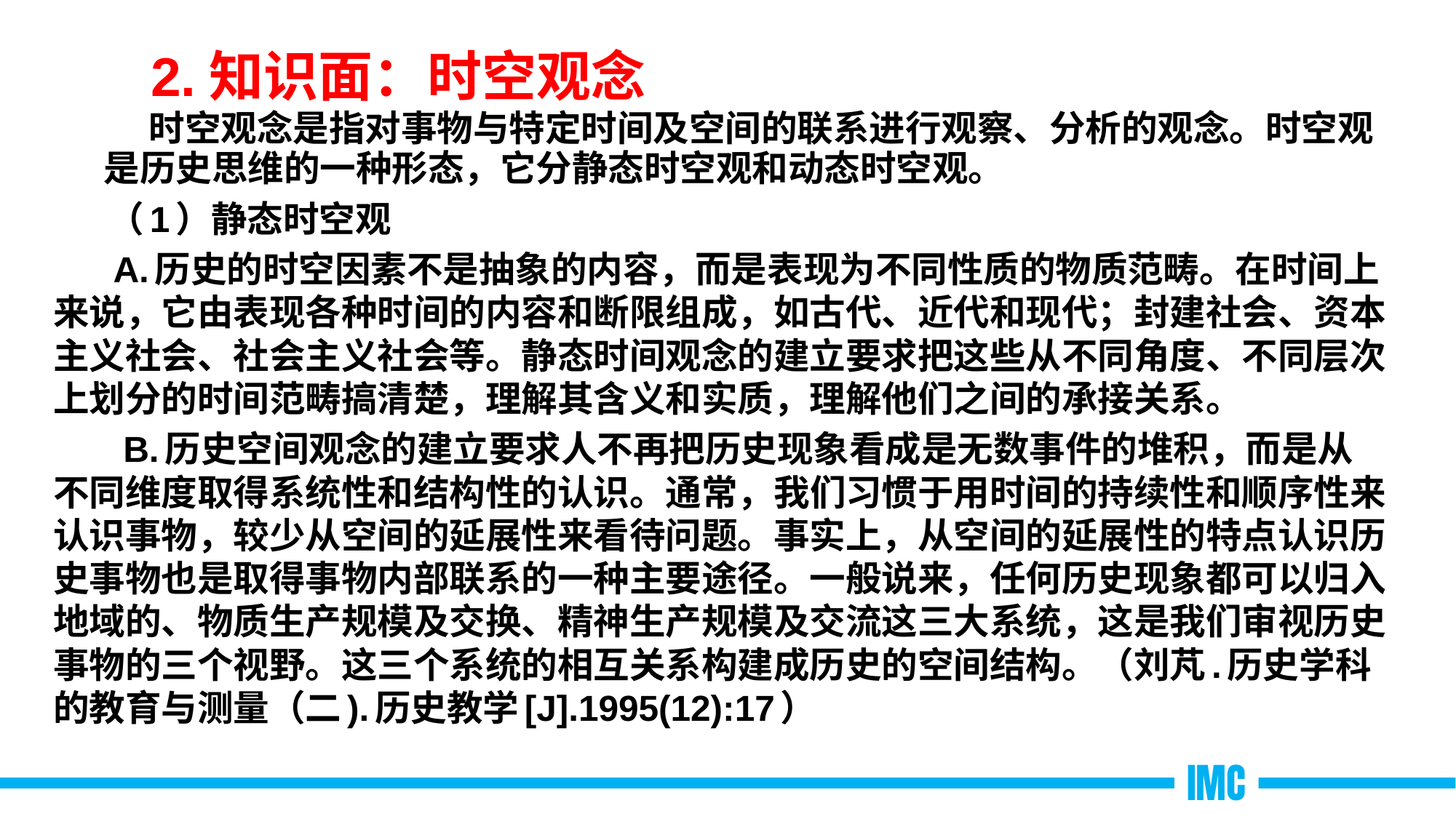

# 2.知识面：时空观念
           时空观念是指对事物与特定时间及空间的联系进行观察、分析的观念。时空观是历史思维的一种形态，它分静态时空观和动态时空观。
      （1）静态时空观
      A.历史的时空因素不是抽象的内容，而是表现为不同性质的物质范畴。在时间上来说，它由表现各种时间的内容和断限组成，如古代、近代和现代；封建社会、资本主义社会、社会主义社会等。静态时间观念的建立要求把这些从不同角度、不同层次上划分的时间范畴搞清楚，理解其含义和实质，理解他们之间的承接关系。
       B.历史空间观念的建立要求人不再把历史现象看成是无数事件的堆积，而是从不同维度取得系统性和结构性的认识。通常，我们习惯于用时间的持续性和顺序性来认识事物，较少从空间的延展性来看待问题。事实上，从空间的延展性的特点认识历史事物也是取得事物内部联系的一种主要途径。一般说来，任何历史现象都可以归入地域的、物质生产规模及交换、精神生产规模及交流这三大系统，这是我们审视历史事物的三个视野。这三个系统的相互关系构建成历史的空间结构。（刘芃.历史学科的教育与测量（二).历史教学[J].1995(12):17）